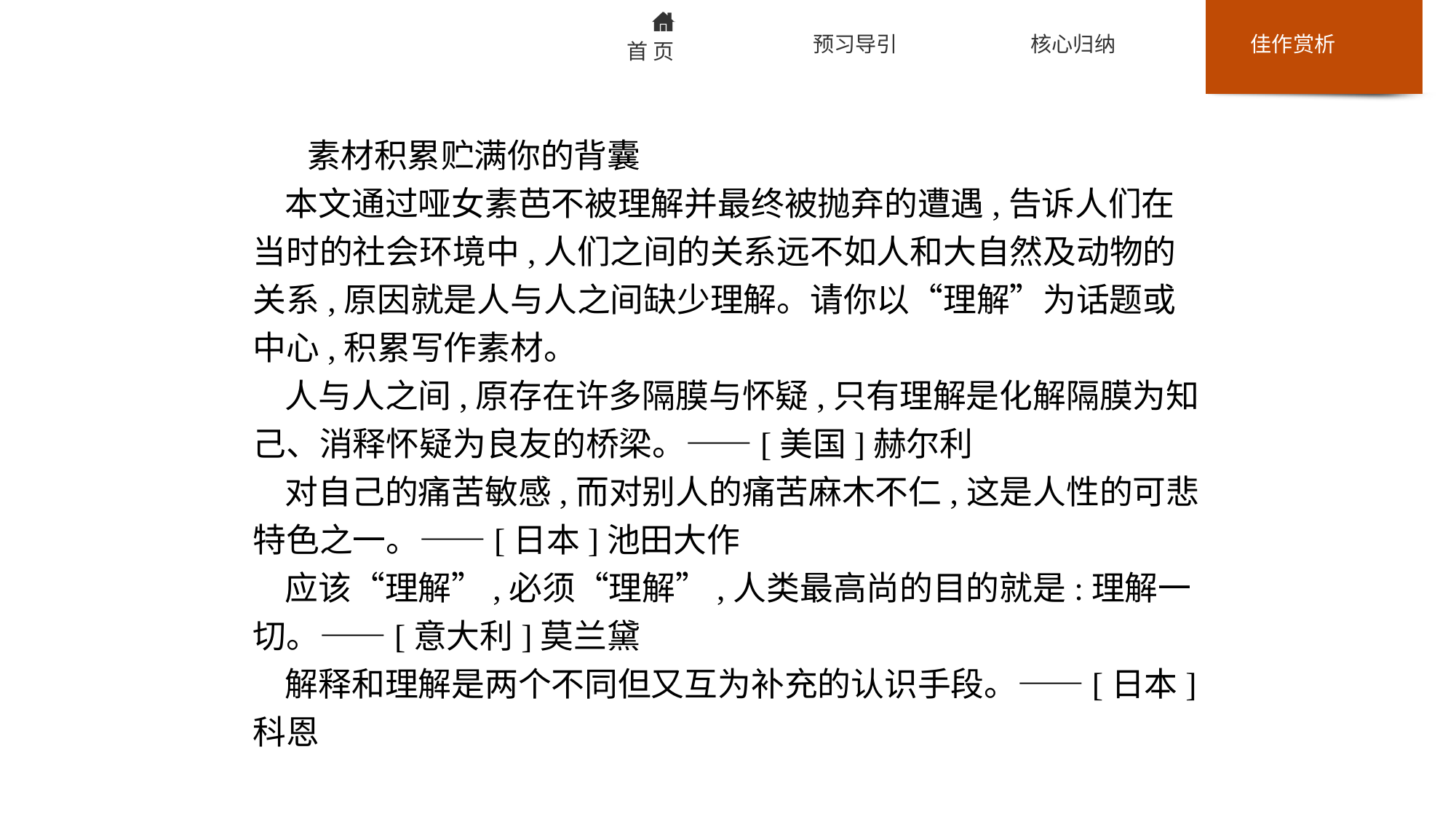

素材积累贮满你的背囊
本文通过哑女素芭不被理解并最终被抛弃的遭遇,告诉人们在当时的社会环境中,人们之间的关系远不如人和大自然及动物的关系,原因就是人与人之间缺少理解。请你以“理解”为话题或中心,积累写作素材。
人与人之间,原存在许多隔膜与怀疑,只有理解是化解隔膜为知己、消释怀疑为良友的桥梁。——[美国]赫尔利
对自己的痛苦敏感,而对别人的痛苦麻木不仁,这是人性的可悲特色之一。——[日本]池田大作
应该“理解”,必须“理解”,人类最高尚的目的就是:理解一切。——[意大利]莫兰黛
解释和理解是两个不同但又互为补充的认识手段。——[日本]科恩